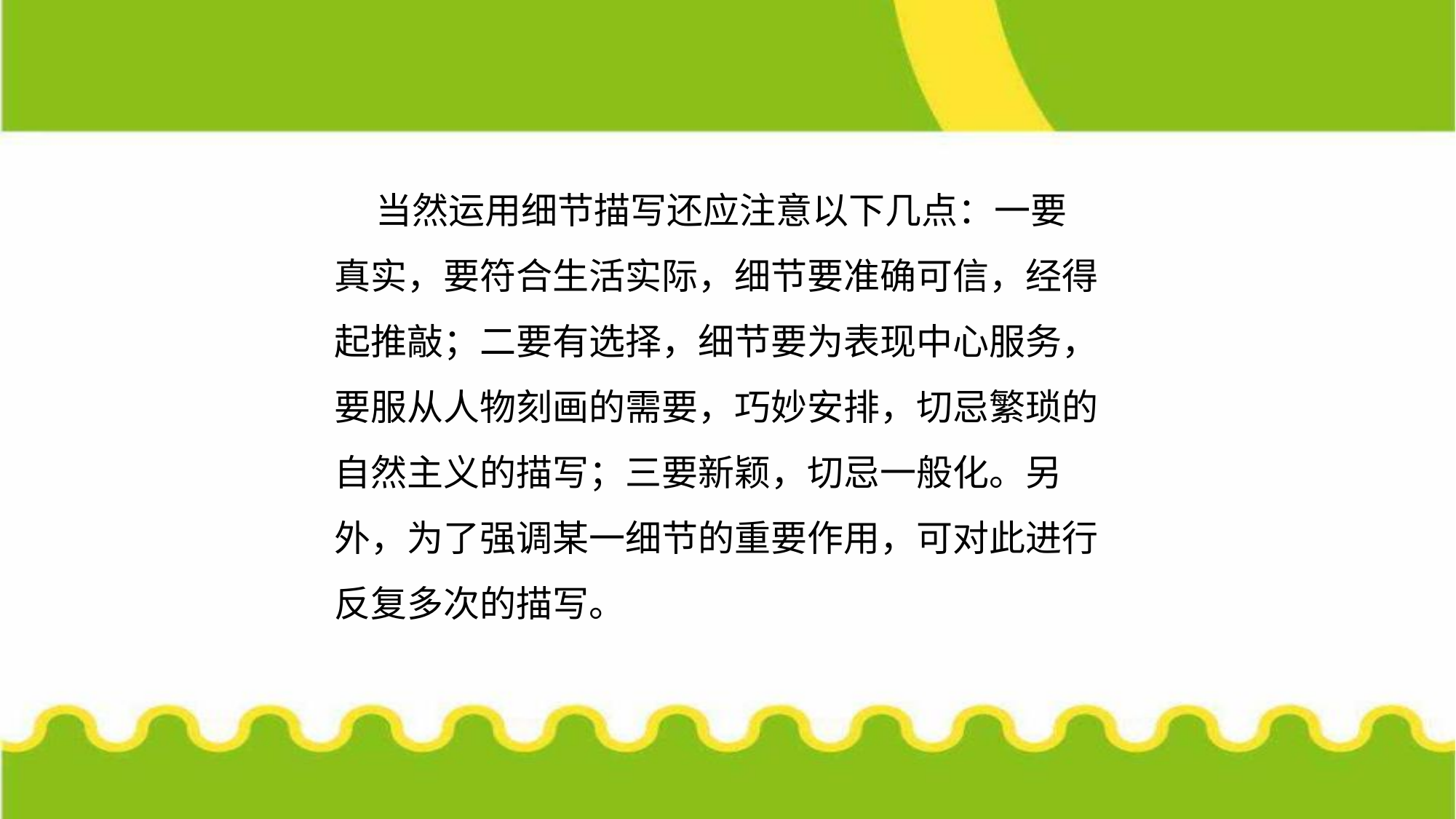

当然运用细节描写还应注意以下几点：一要真实，要符合生活实际，细节要准确可信，经得起推敲；二要有选择，细节要为表现中心服务，要服从人物刻画的需要，巧妙安排，切忌繁琐的自然主义的描写；三要新颖，切忌一般化。另外，为了强调某一细节的重要作用，可对此进行反复多次的描写。